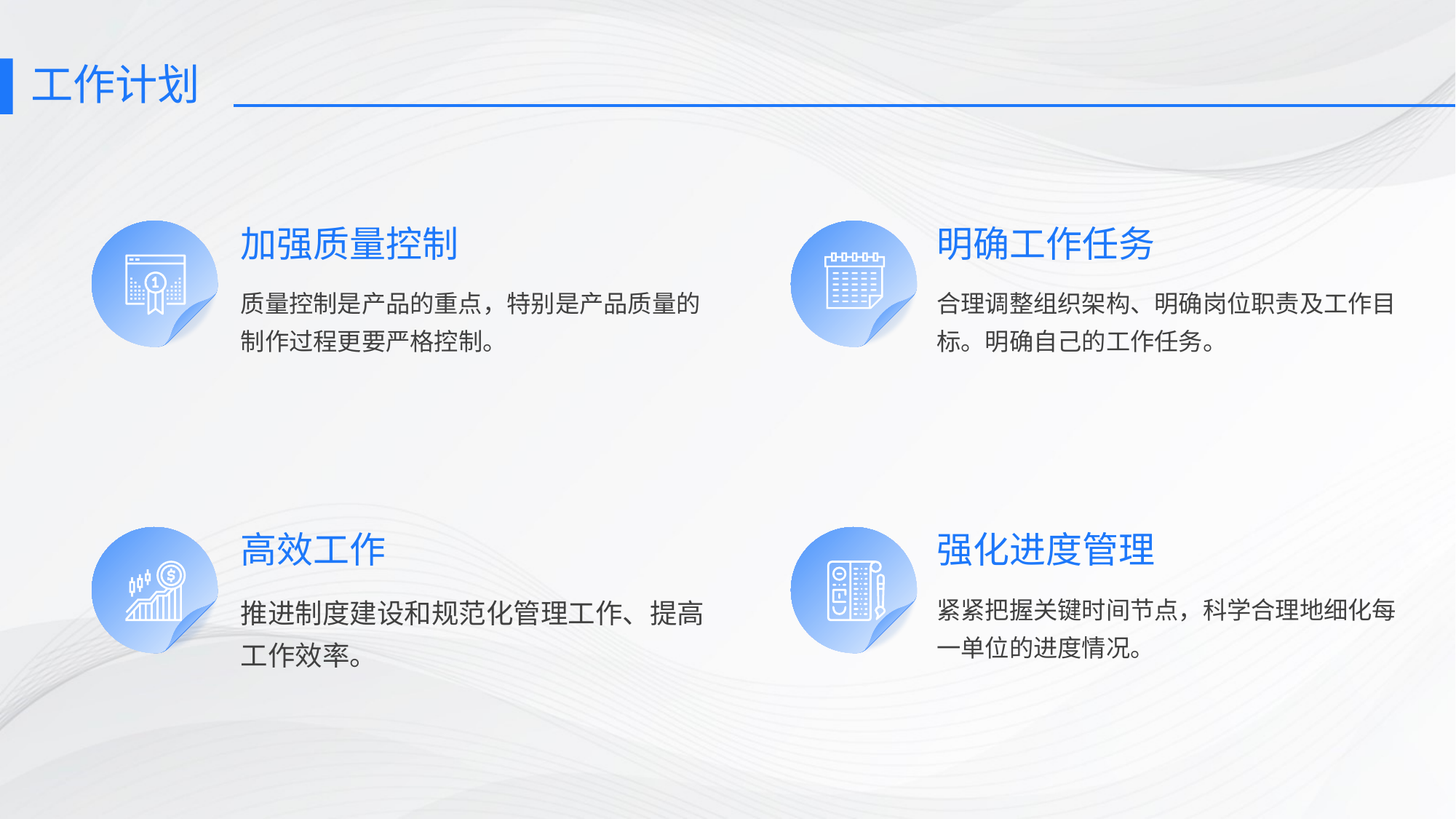

# 工作计划

加强质量控制
质量控制是产品的重点，特别是产品质量的制作过程更要严格控制。

明确工作任务
合理调整组织架构、明确岗位职责及工作目标。明确自己的工作任务。

高效工作
推进制度建设和规范化管理工作、提高工作效率。

强化进度管理
紧紧把握关键时间节点，科学合理地细化每一单位的进度情况。